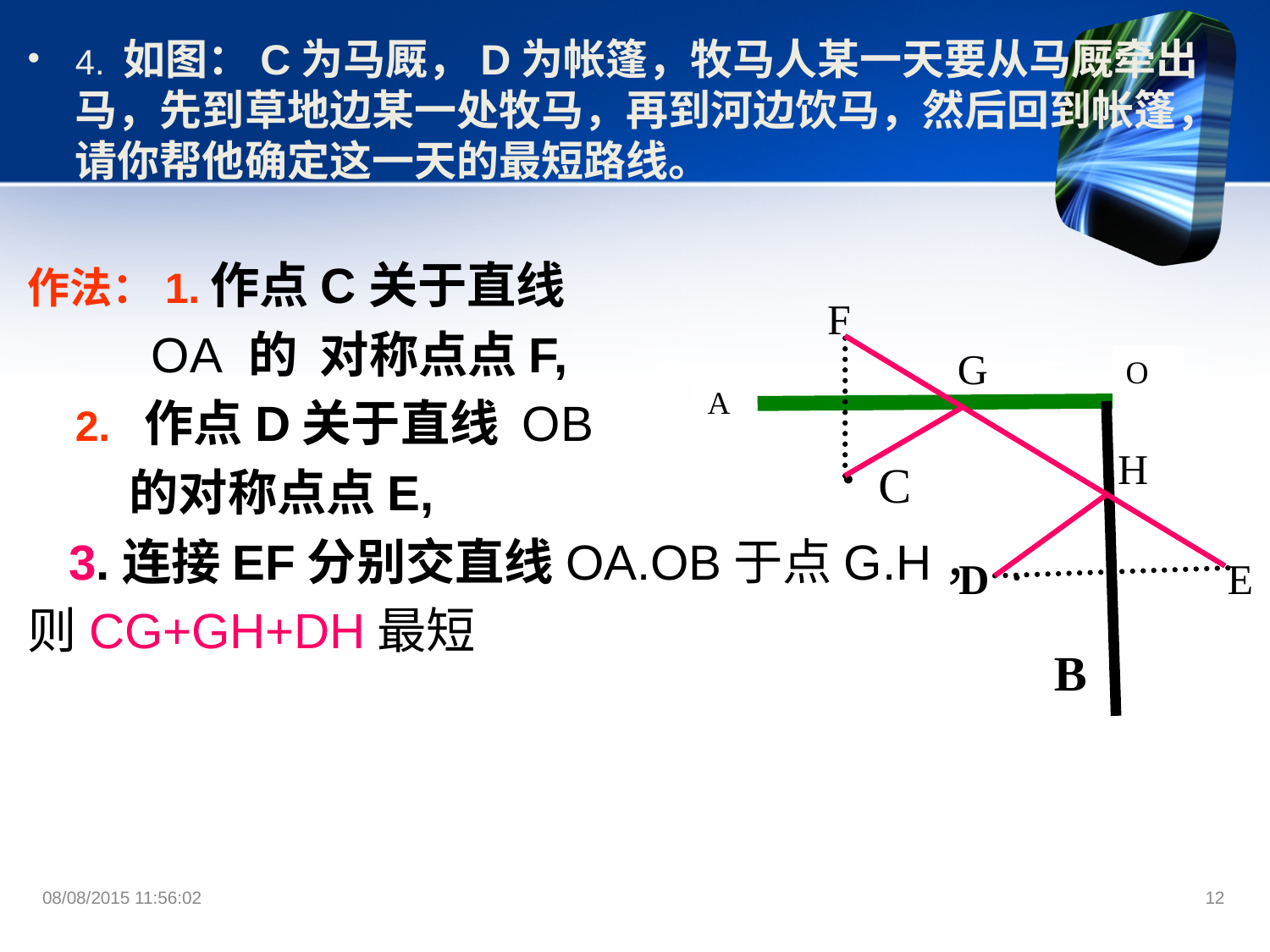

4. 如图：C为马厩，D为帐篷，牧马人某一天要从马厩牵出马，先到草地边某一处牧马，再到河边饮马，然后回到帐篷，请你帮他确定这一天的最短路线。

作法：1.作点C关于直线
         OA 的  对称点点F,
    2.  作点D关于直线 OB
        的对称点点E,
   3.连接EF分别交直线OA.OB于点G.H，
则CG+GH+DH最短

F

G
O
A

· C
H

D   ·
E

B
# 08/08/2015 11:56:02

12